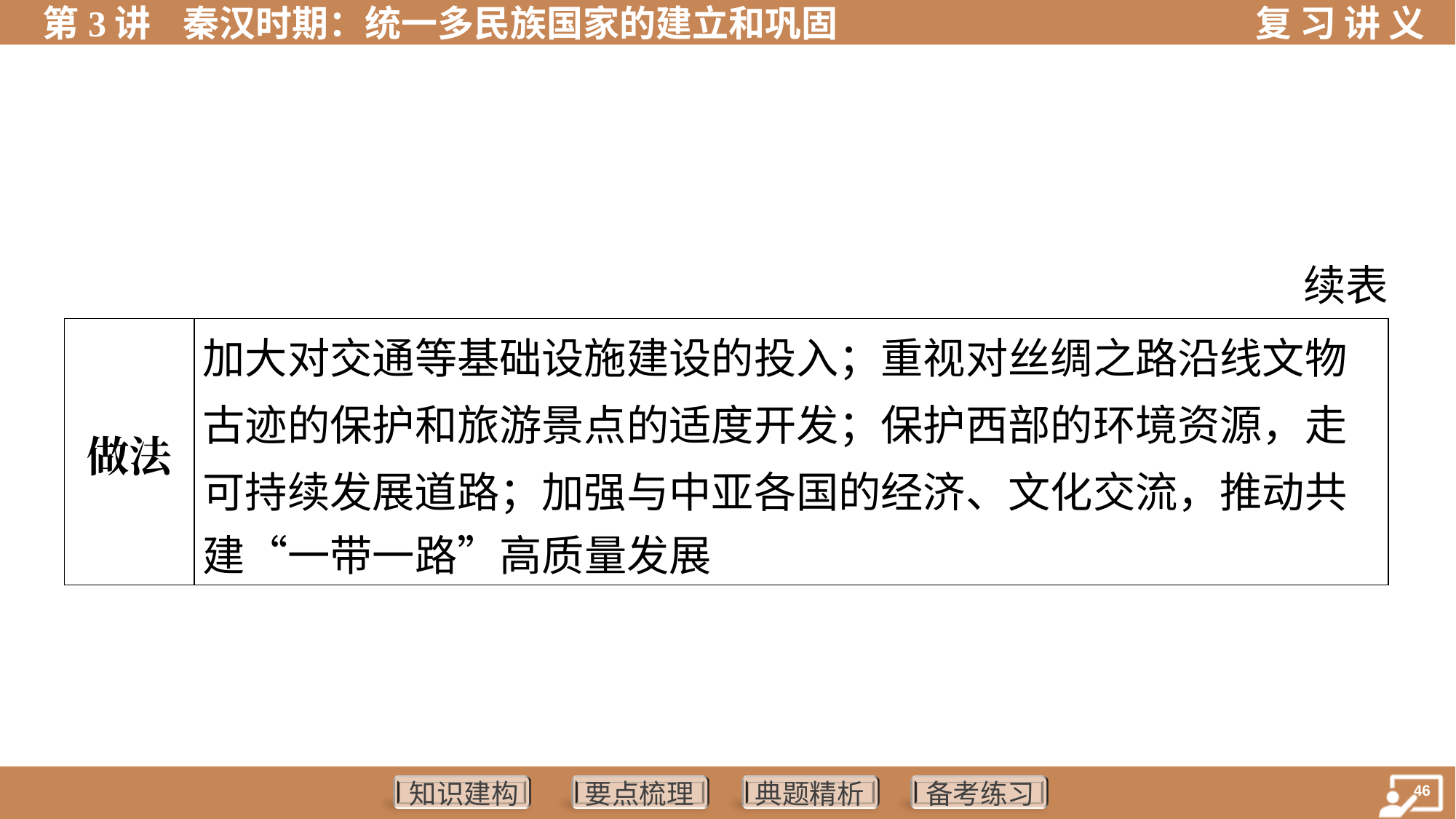

续表
| 做法 | 加大对交通等基础设施建设的投入；重视对丝绸之路沿线文物 古迹的保护和旅游景点的适度开发；保护西部的环境资源，走 可持续发展道路；加强与中亚各国的经济、文化交流，推动共 建“一带一路”高质量发展 |
| --- | --- |